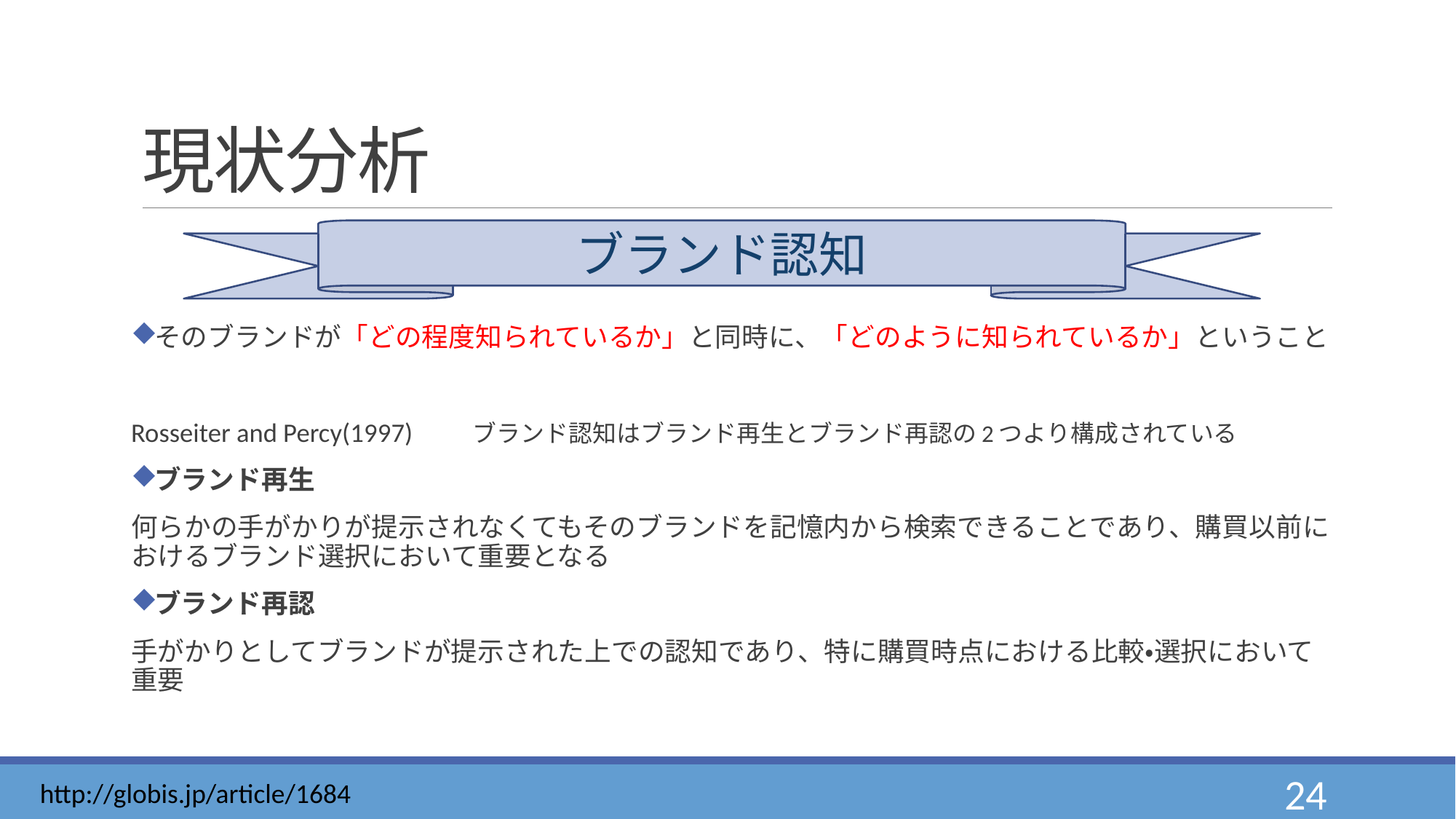

# 現状分析

そのブランドが「どの程度知られているか」と同時に、「どのように知られているか」ということ

Rosseiter and Percy(1997)　　ブランド認知はブランド再生とブランド再認の2つより構成されている
ブランド再生
何らかの手がかりが提示されなくてもそのブランドを記憶内から検索できることであり、購買以前におけるブランド選択において重要となる
ブランド再認
手がかりとしてブランドが提示された上での認知であり、特に購買時点における比較・選択において重要

ブランド認知
http://globis.jp/article/1684
24